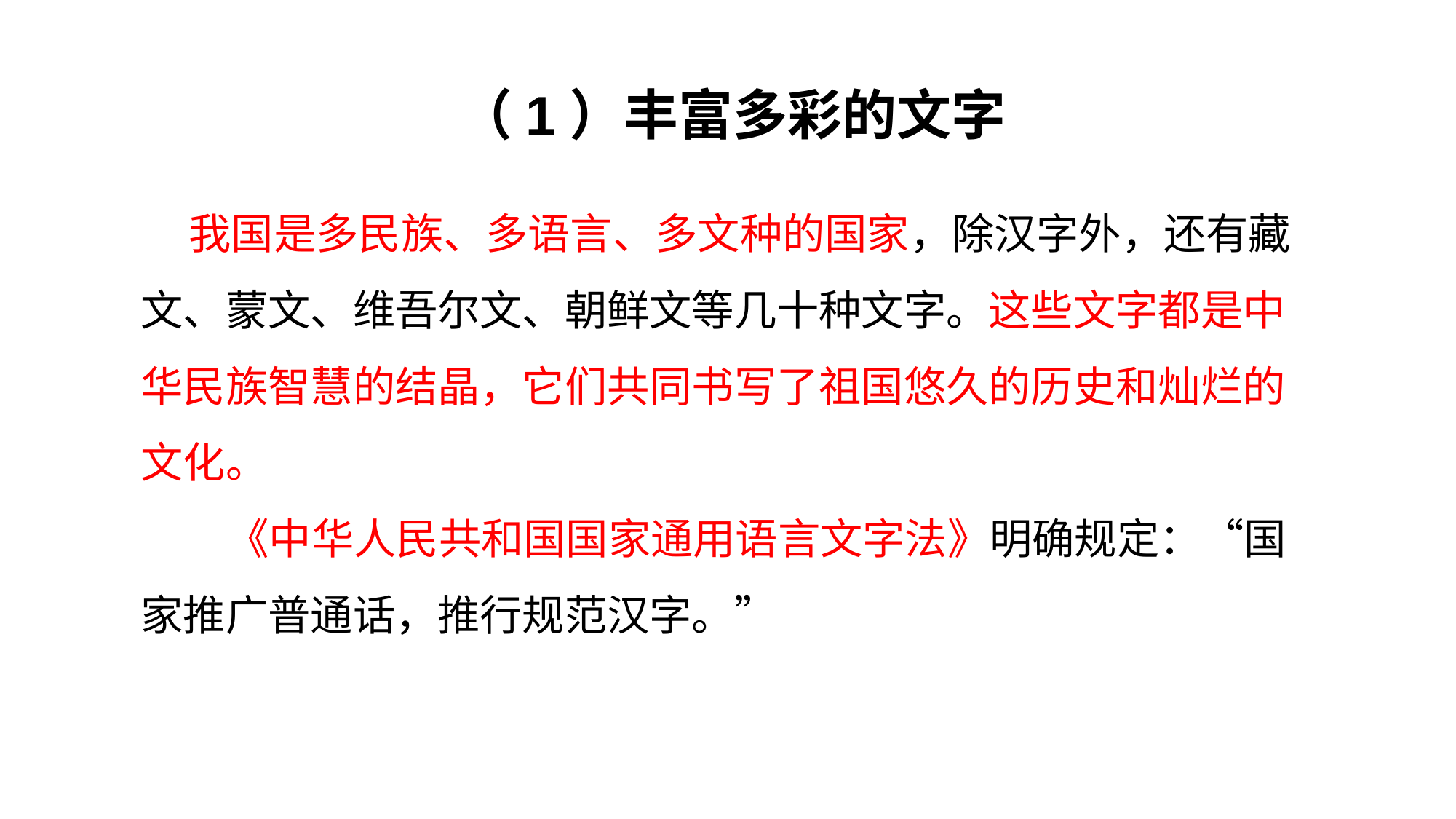

（1）丰富多彩的文字
    我国是多民族、多语言、多文种的国家，除汉字外，还有藏文、蒙文、维吾尔文、朝鲜文等几十种文字。这些文字都是中华民族智慧的结晶，它们共同书写了祖国悠久的历史和灿烂的文化。
        《中华人民共和国国家通用语言文字法》明确规定：“国家推广普通话，推行规范汉字。”